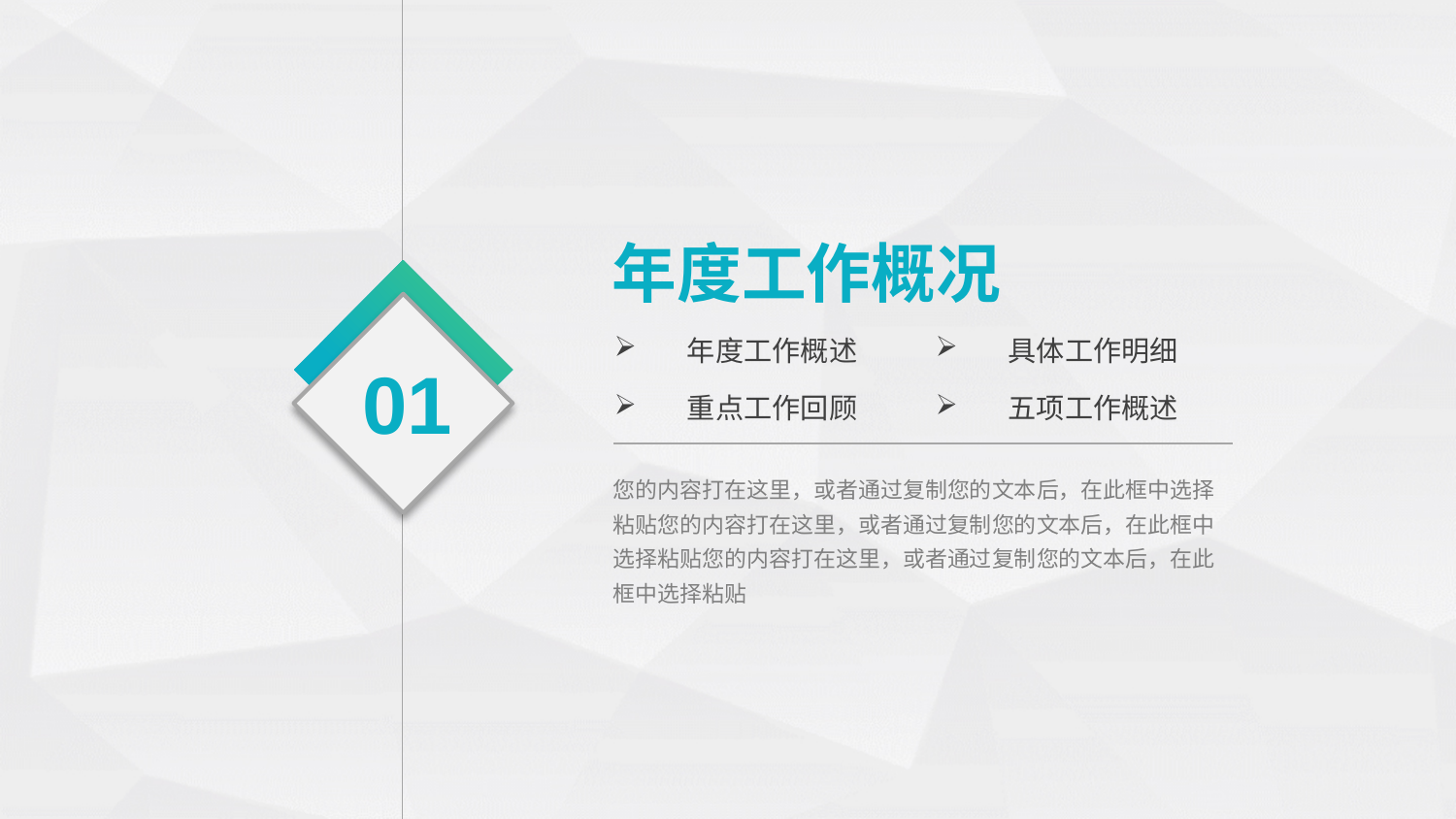

年度工作概况

年度工作概述
具体工作明细
01
重点工作回顾
五项工作概述
您的内容打在这里，或者通过复制您的文本后，在此框中选择粘贴您的内容打在这里，或者通过复制您的文本后，在此框中选择粘贴您的内容打在这里，或者通过复制您的文本后，在此框中选择粘贴